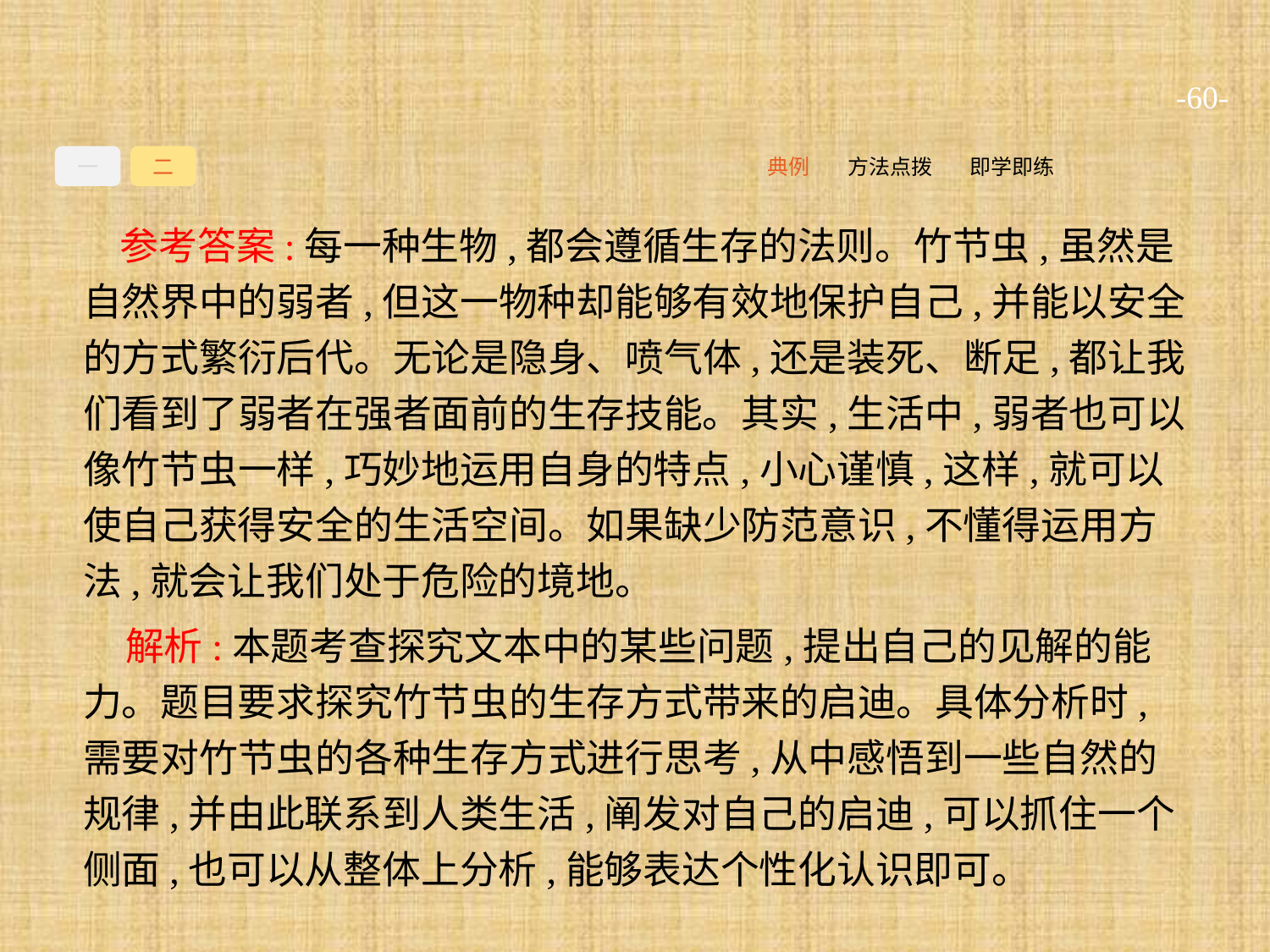

-60-
一
二
即学即练
方法点拨
典例
参考答案:每一种生物,都会遵循生存的法则。竹节虫,虽然是自然界中的弱者,但这一物种却能够有效地保护自己,并能以安全的方式繁衍后代。无论是隐身、喷气体,还是装死、断足,都让我们看到了弱者在强者面前的生存技能。其实,生活中,弱者也可以像竹节虫一样,巧妙地运用自身的特点,小心谨慎,这样,就可以使自己获得安全的生活空间。如果缺少防范意识,不懂得运用方法,就会让我们处于危险的境地。
解析:本题考查探究文本中的某些问题,提出自己的见解的能力。题目要求探究竹节虫的生存方式带来的启迪。具体分析时,需要对竹节虫的各种生存方式进行思考,从中感悟到一些自然的规律,并由此联系到人类生活,阐发对自己的启迪,可以抓住一个侧面,也可以从整体上分析,能够表达个性化认识即可。